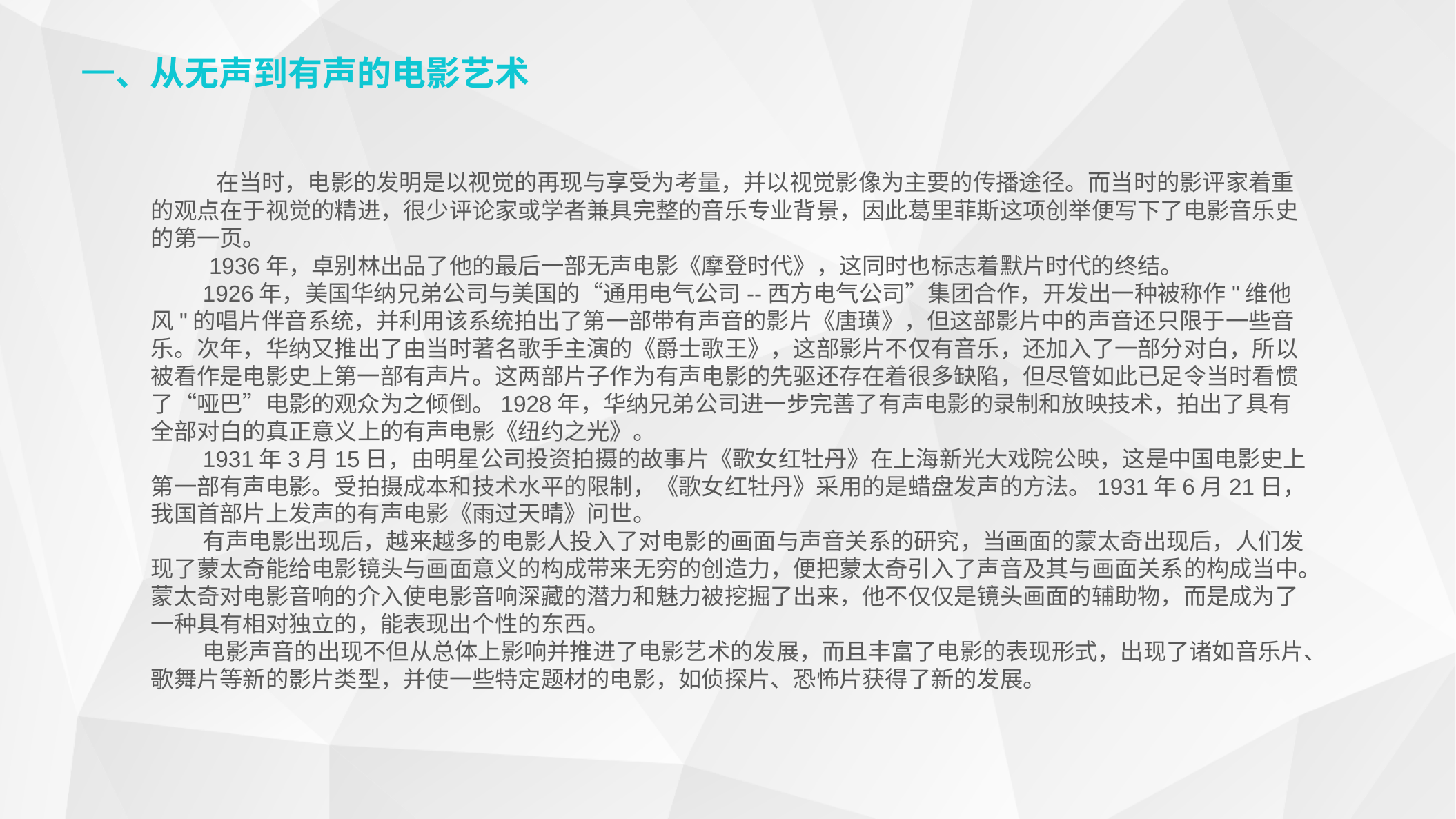

一、从无声到有声的电影艺术
 在当时，电影的发明是以视觉的再现与享受为考量，并以视觉影像为主要的传播途径。而当时的影评家着重的观点在于视觉的精进，很少评论家或学者兼具完整的音乐专业背景，因此葛里菲斯这项创举便写下了电影音乐史的第一页。
 1936年，卓别林出品了他的最后一部无声电影《摩登时代》，这同时也标志着默片时代的终结。
1926年，美国华纳兄弟公司与美国的“通用电气公司--西方电气公司”集团合作，开发出一种被称作"维他风"的唱片伴音系统，并利用该系统拍出了第一部带有声音的影片《唐璜》，但这部影片中的声音还只限于一些音乐。次年，华纳又推出了由当时著名歌手主演的《爵士歌王》，这部影片不仅有音乐，还加入了一部分对白，所以被看作是电影史上第一部有声片。这两部片子作为有声电影的先驱还存在着很多缺陷，但尽管如此已足令当时看惯了“哑巴”电影的观众为之倾倒。1928年，华纳兄弟公司进一步完善了有声电影的录制和放映技术，拍出了具有全部对白的真正意义上的有声电影《纽约之光》。
1931年3月15日，由明星公司投资拍摄的故事片《歌女红牡丹》在上海新光大戏院公映，这是中国电影史上第一部有声电影。受拍摄成本和技术水平的限制，《歌女红牡丹》采用的是蜡盘发声的方法。1931年6月21日，我国首部片上发声的有声电影《雨过天晴》问世。
有声电影出现后，越来越多的电影人投入了对电影的画面与声音关系的研究，当画面的蒙太奇出现后，人们发现了蒙太奇能给电影镜头与画面意义的构成带来无穷的创造力，便把蒙太奇引入了声音及其与画面关系的构成当中。蒙太奇对电影音响的介入使电影音响深藏的潜力和魅力被挖掘了出来，他不仅仅是镜头画面的辅助物，而是成为了一种具有相对独立的，能表现出个性的东西。
电影声音的出现不但从总体上影响并推进了电影艺术的发展，而且丰富了电影的表现形式，出现了诸如音乐片、歌舞片等新的影片类型，并使一些特定题材的电影，如侦探片、恐怖片获得了新的发展。